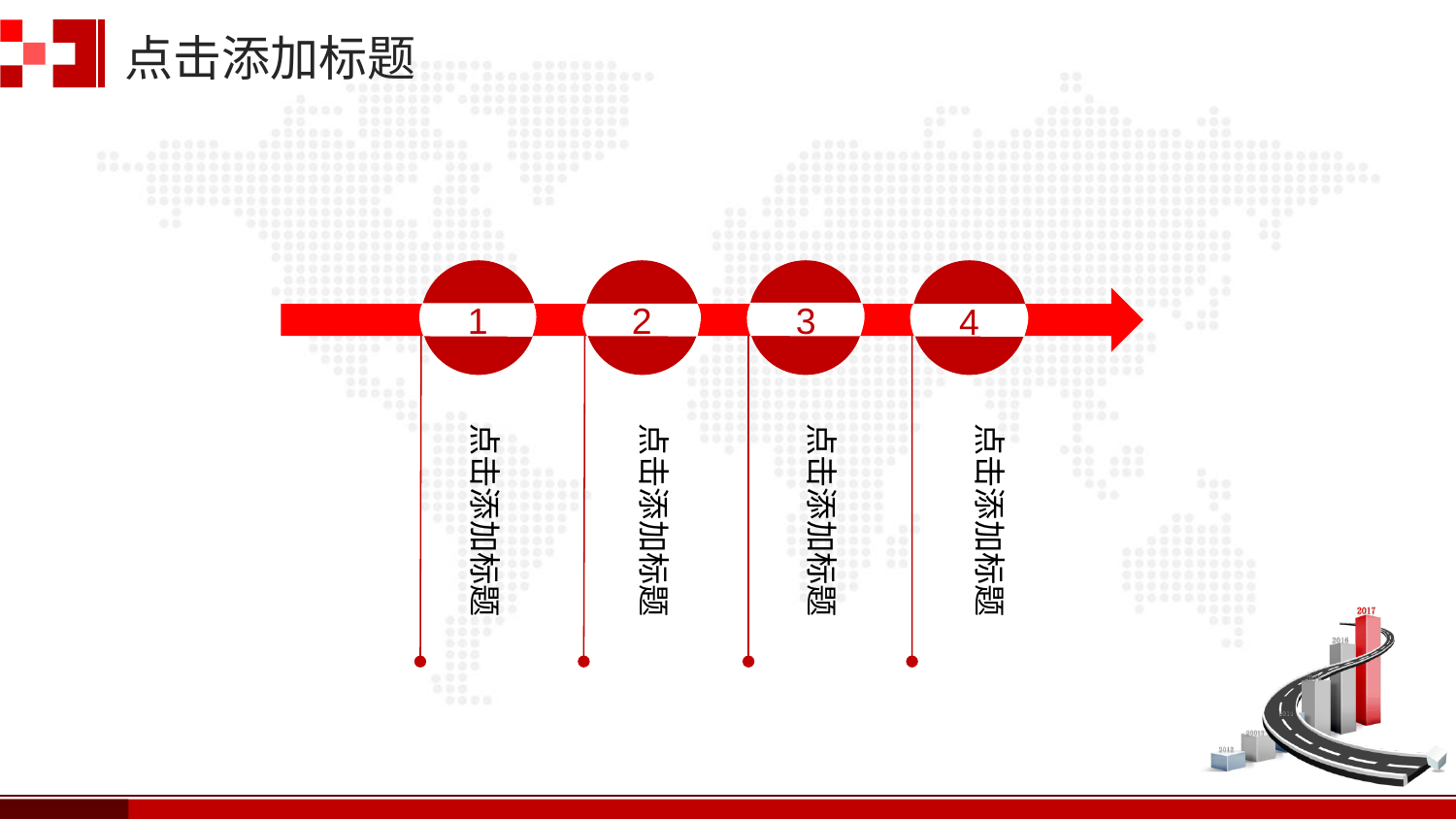

点击添加标题

3
1
2
4
点击添加标题
点击添加标题
点击添加标题
点击添加标题